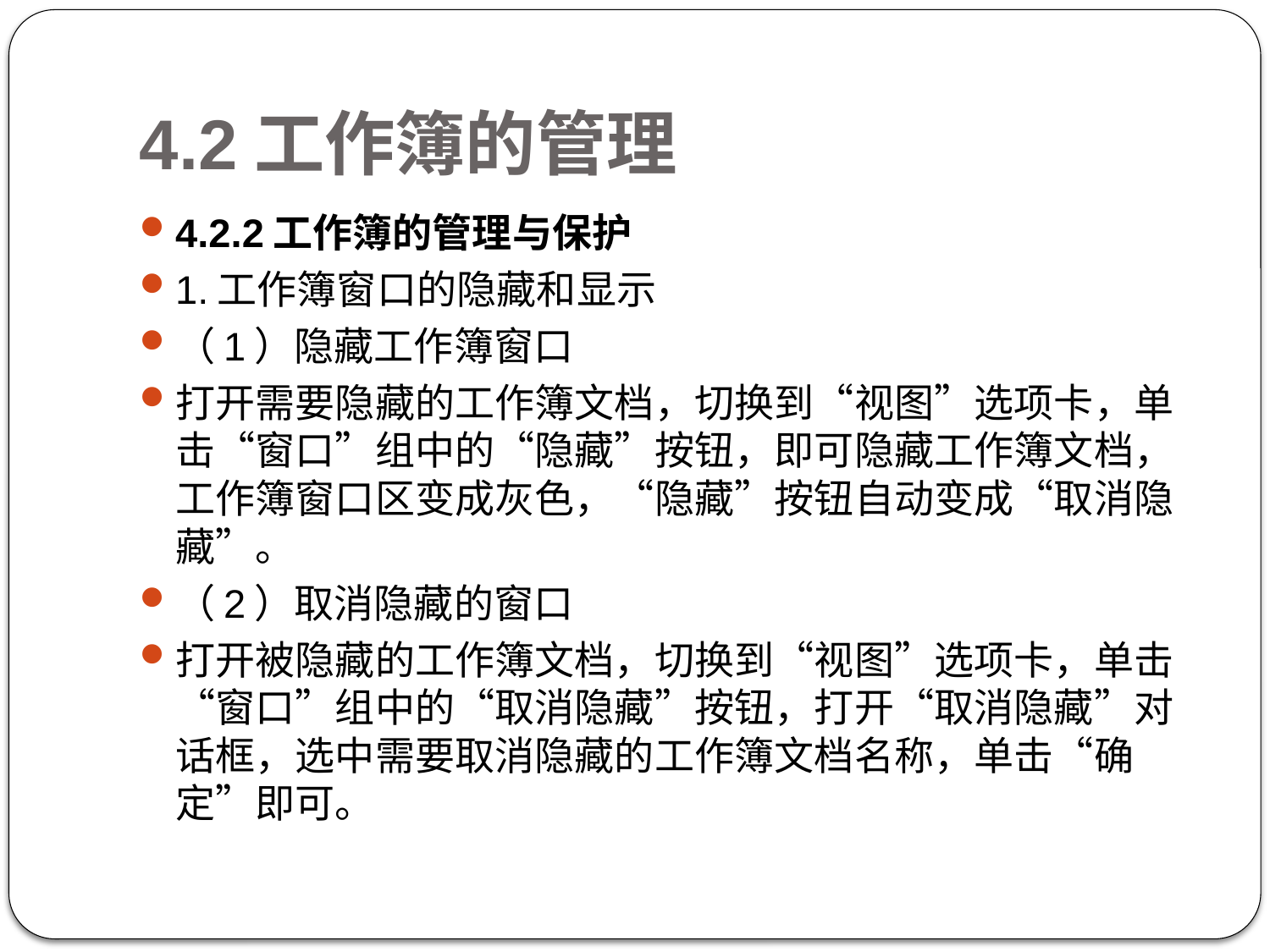

# 4.2工作簿的管理
4.2.2工作簿的管理与保护
1.工作簿窗口的隐藏和显示
（1）隐藏工作簿窗口
打开需要隐藏的工作簿文档，切换到“视图”选项卡，单击“窗口”组中的“隐藏”按钮，即可隐藏工作簿文档，工作簿窗口区变成灰色，“隐藏”按钮自动变成“取消隐藏”。
（2）取消隐藏的窗口
打开被隐藏的工作簿文档，切换到“视图”选项卡，单击“窗口”组中的“取消隐藏”按钮，打开“取消隐藏”对话框，选中需要取消隐藏的工作簿文档名称，单击“确定”即可。